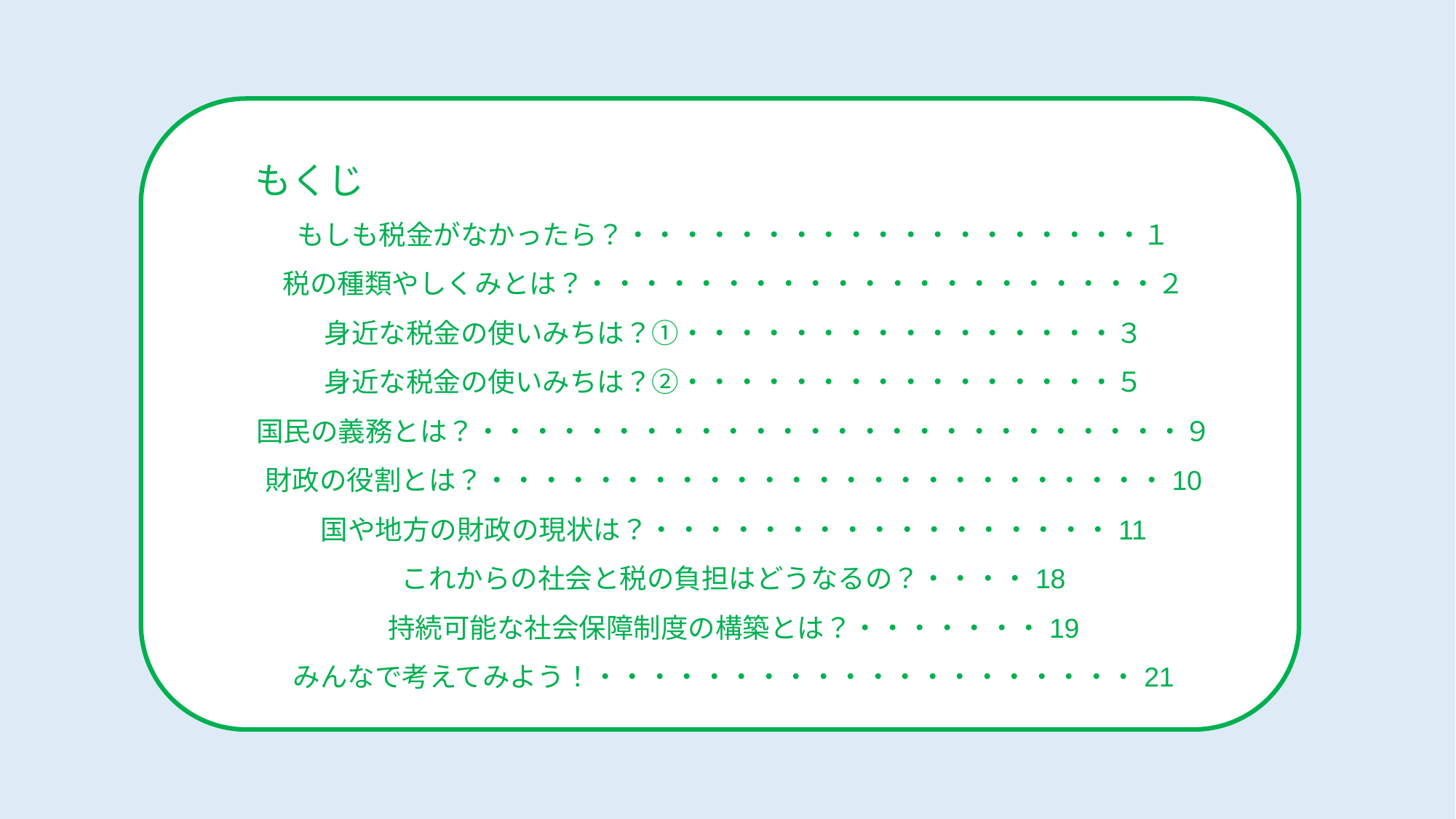

もくじ
　もしも税金がなかったら？・・・・・・・・・・・・・・・・・・・１
　税の種類やしくみとは？・・・・・・・・・・・・・・・・・・・・・２
　身近な税金の使いみちは？①・・・・・・・・・・・・・・・・３
　身近な税金の使いみちは？②・・・・・・・・・・・・・・・・５
　国民の義務とは？・・・・・・・・・・・・・・・・・・・・・・・・・・９
　財政の役割とは？・・・・・・・・・・・・・・・・・・・・・・・・・10
　国や地方の財政の現状は？・・・・・・・・・・・・・・・・・11
　これからの社会と税の負担はどうなるの？・・・・18
　持続可能な社会保障制度の構築とは？・・・・・・・19
　みんなで考えてみよう！・・・・・・・・・・・・・・・・・・・・21